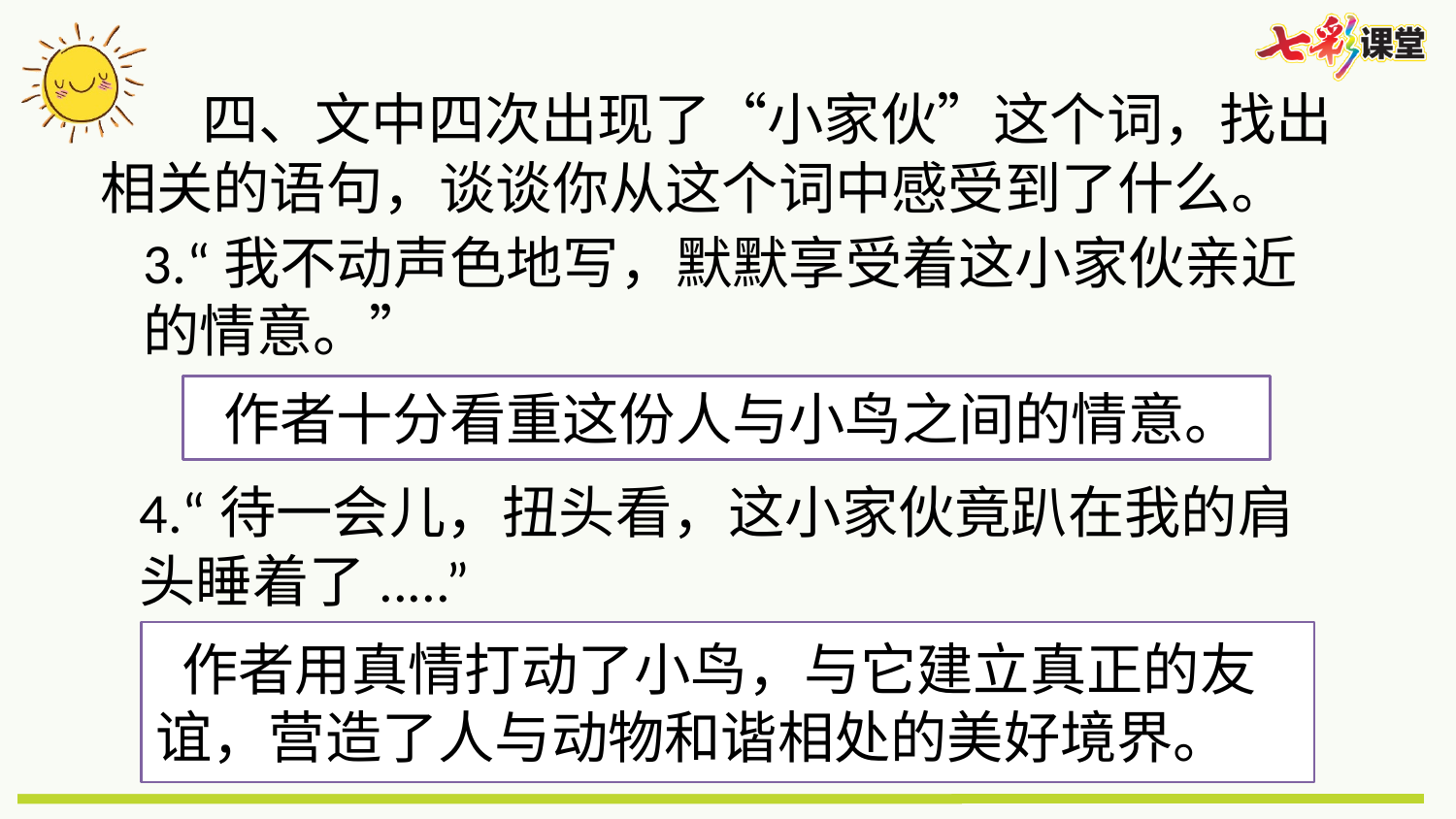

四、文中四次出现了“小家伙”这个词，找出相关的语句，谈谈你从这个词中感受到了什么。
3.“我不动声色地写，默默享受着这小家伙亲近的情意。”
 作者十分看重这份人与小鸟之间的情意。
4.“待一会儿，扭头看，这小家伙竟趴在我的肩头睡着了.....”
 作者用真情打动了小鸟，与它建立真正的友谊，营造了人与动物和谐相处的美好境界。